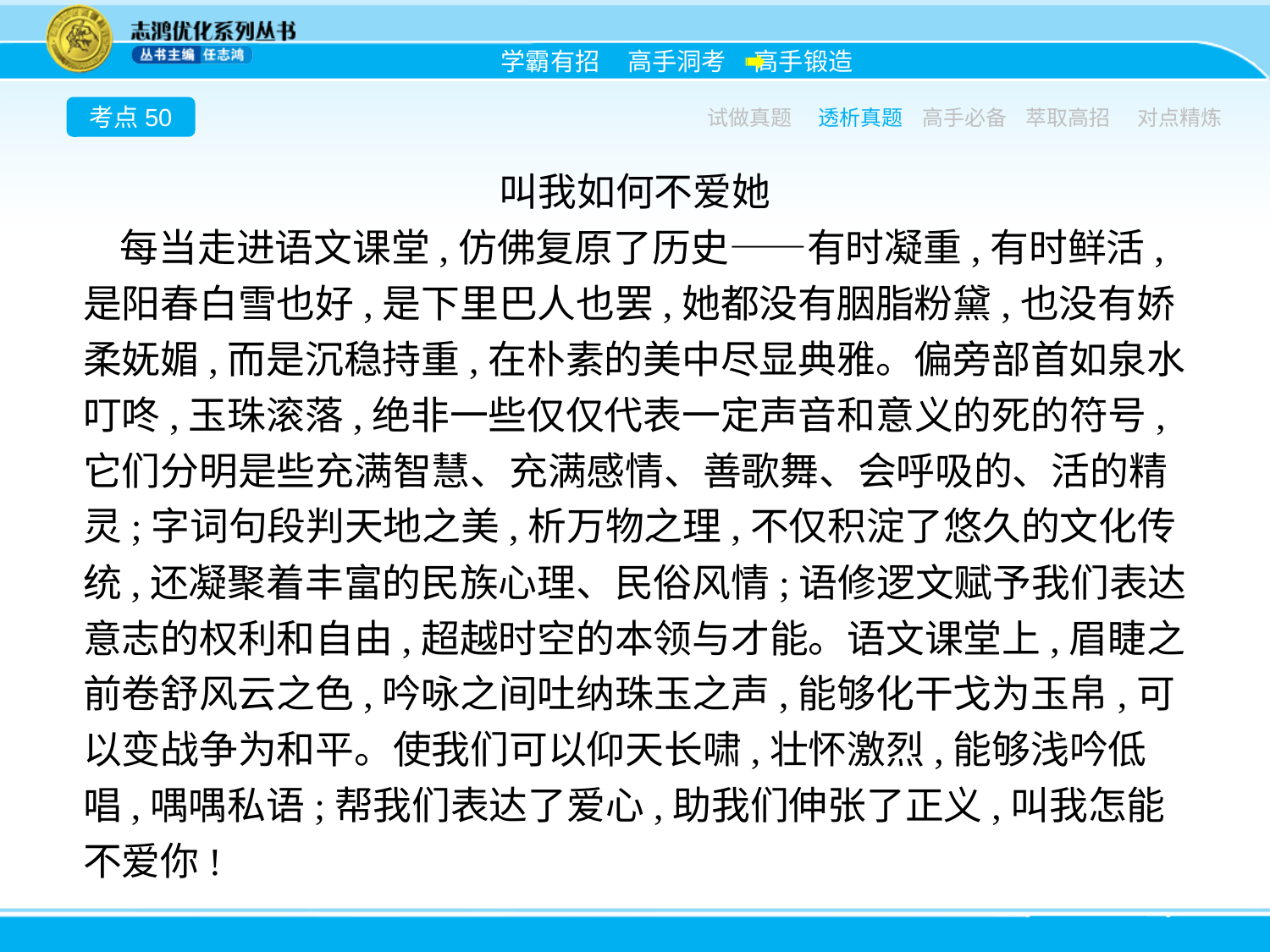

考点50
试做真题
透析真题
高手必备
萃取高招
对点精炼
叫我如何不爱她
每当走进语文课堂,仿佛复原了历史——有时凝重,有时鲜活,是阳春白雪也好,是下里巴人也罢,她都没有胭脂粉黛,也没有娇柔妩媚,而是沉稳持重,在朴素的美中尽显典雅。偏旁部首如泉水叮咚,玉珠滚落,绝非一些仅仅代表一定声音和意义的死的符号,它们分明是些充满智慧、充满感情、善歌舞、会呼吸的、活的精灵;字词句段判天地之美,析万物之理,不仅积淀了悠久的文化传统,还凝聚着丰富的民族心理、民俗风情;语修逻文赋予我们表达意志的权利和自由,超越时空的本领与才能。语文课堂上,眉睫之前卷舒风云之色,吟咏之间吐纳珠玉之声,能够化干戈为玉帛,可以变战争为和平。使我们可以仰天长啸,壮怀激烈,能够浅吟低唱,喁喁私语;帮我们表达了爱心,助我们伸张了正义,叫我怎能不爱你!